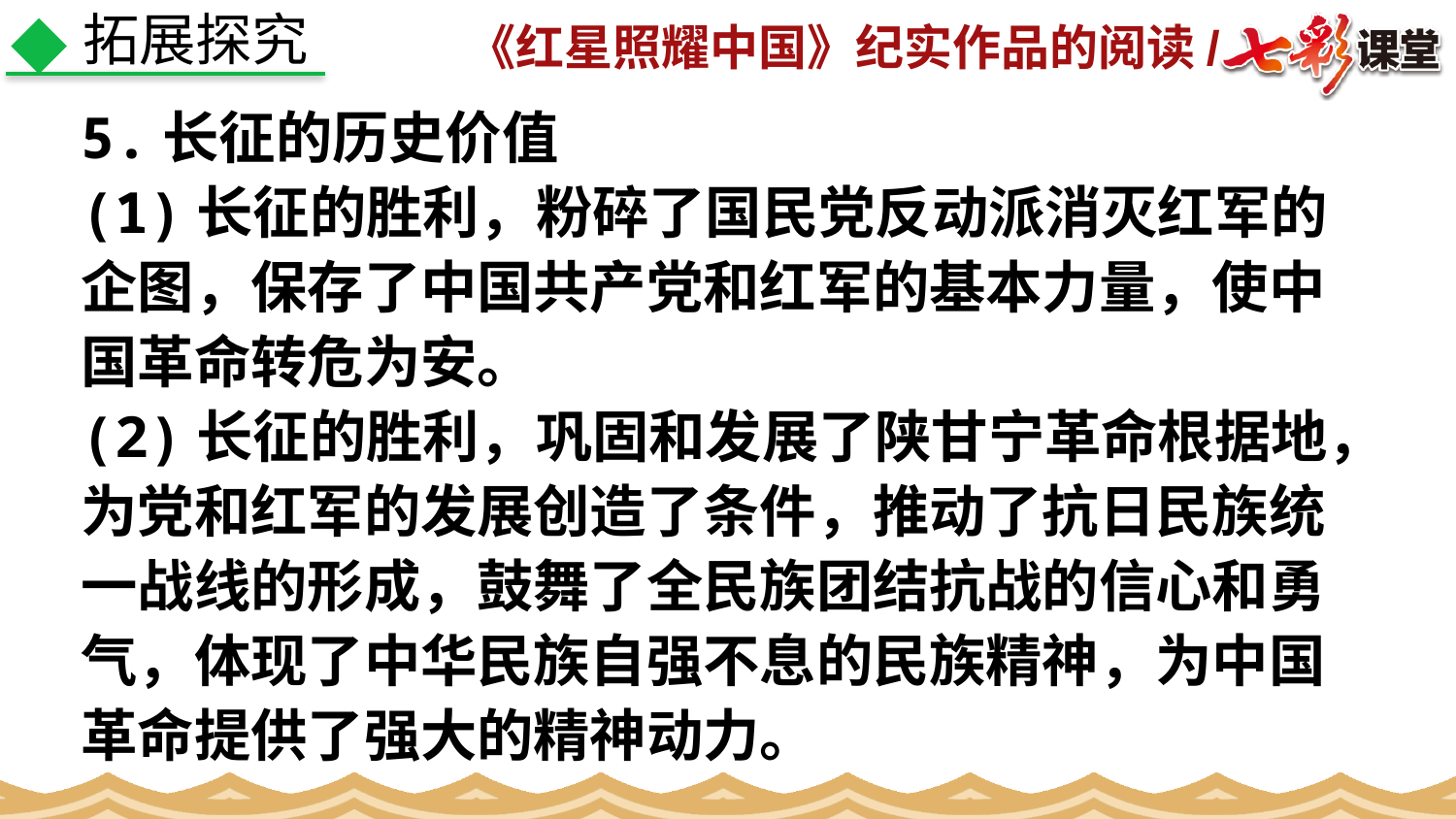

拓展探究

5.长征的历史价值
(1)长征的胜利，粉碎了国民党反动派消灭红军的企图，保存了中国共产党和红军的基本力量，使中国革命转危为安。
(2)长征的胜利，巩固和发展了陕甘宁革命根据地，为党和红军的发展创造了条件，推动了抗日民族统一战线的形成，鼓舞了全民族团结抗战的信心和勇气，体现了中华民族自强不息的民族精神，为中国革命提供了强大的精神动力。